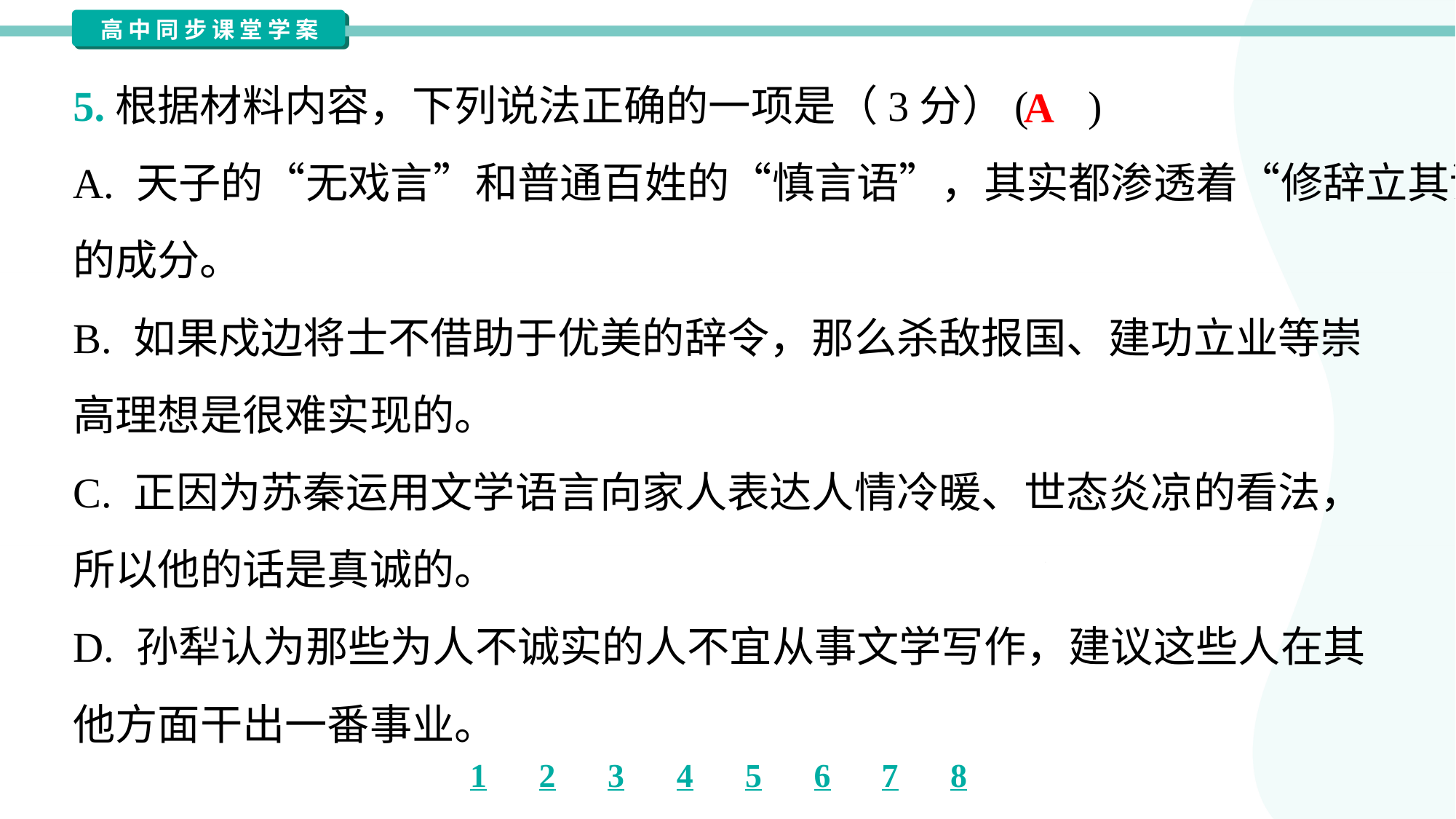

5.根据材料内容，下列说法正确的一项是（3分）(     )
A
A. 天子的“无戏言”和普通百姓的“慎言语”，其实都渗透着“修辞立其诚”
的成分。
B. 如果戍边将士不借助于优美的辞令，那么杀敌报国、建功立业等崇
高理想是很难实现的。
C. 正因为苏秦运用文学语言向家人表达人情冷暖、世态炎凉的看法，
所以他的话是真诚的。
D. 孙犁认为那些为人不诚实的人不宜从事文学写作，建议这些人在其
他方面干出一番事业。